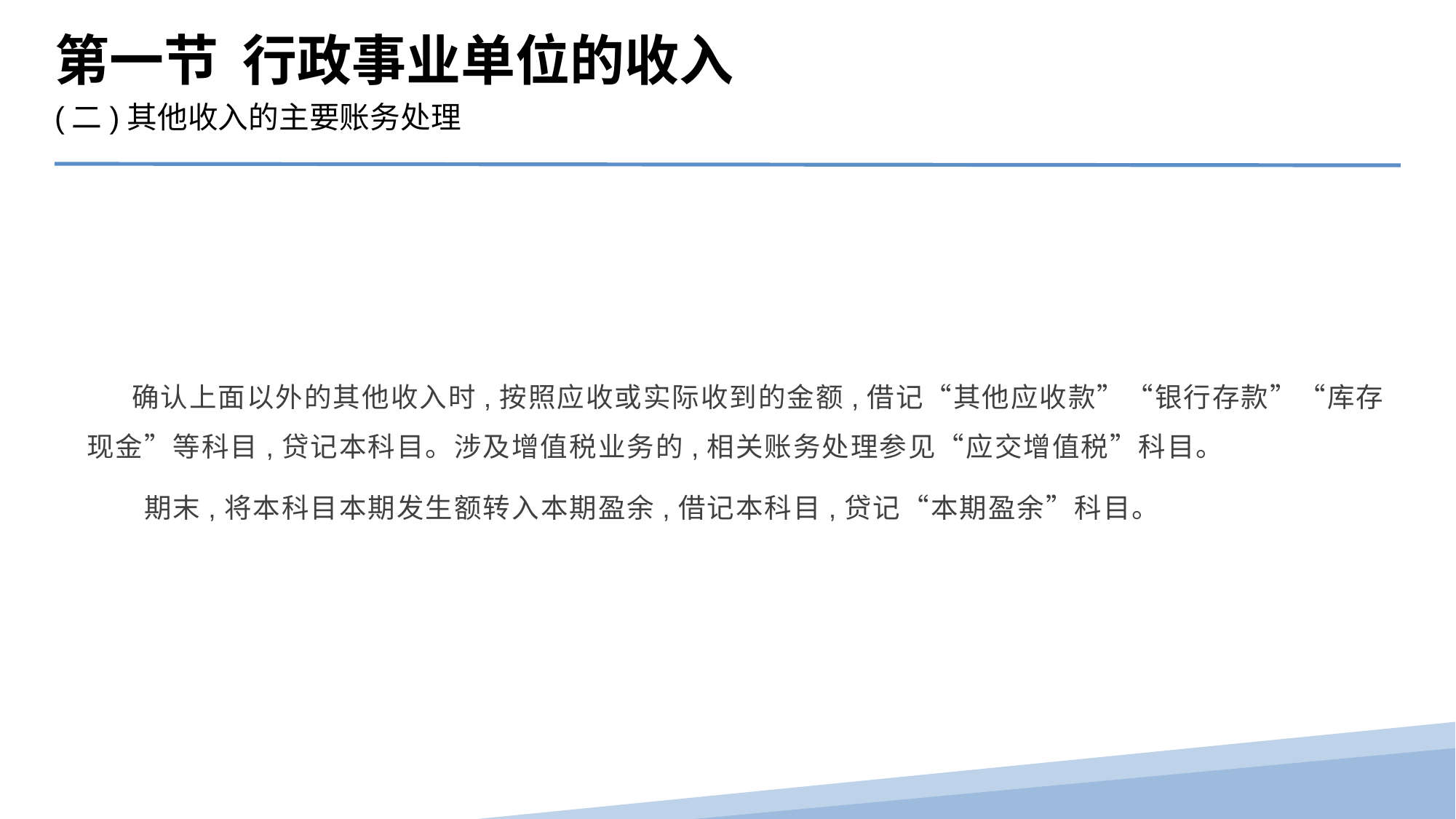

第一节  行政事业单位的收入
(二)其他收入的主要账务处理
     确认上面以外的其他收入时,按照应收或实际收到的金额,借记“其他应收款”“银行存款”“库存现金”等科目,贷记本科目。涉及增值税业务的,相关账务处理参见“应交增值税”科目。
　　期末,将本科目本期发生额转入本期盈余,借记本科目,贷记“本期盈余”科目。